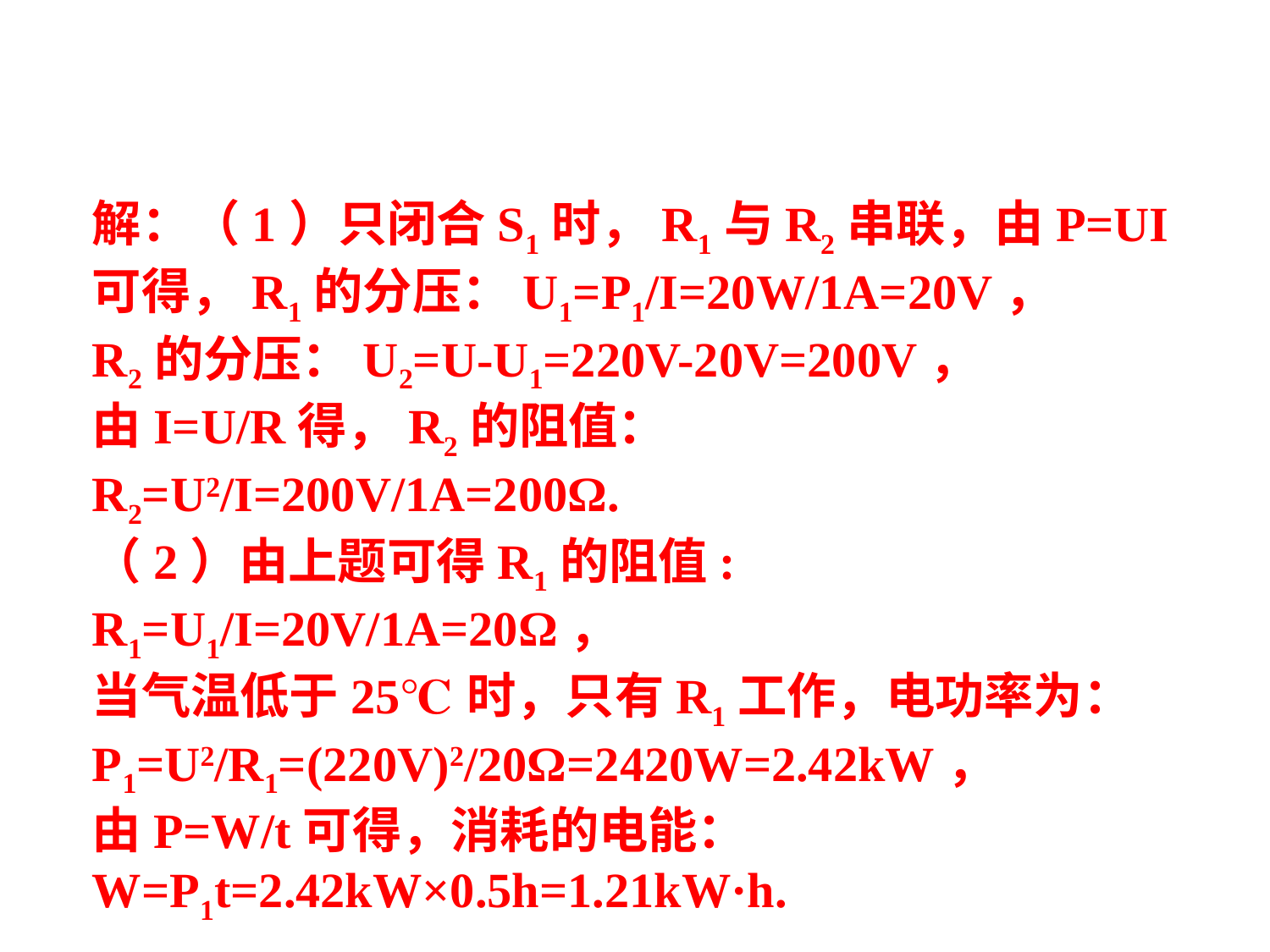

解：（1）只闭合S1时，R1与R2串联，由P=UI可得，R1的分压：U1=P1/I=20W/1A=20V，
R2的分压：U2=U-U1=220V-20V=200V，
由I=U/R得，R2的阻值：
R2=U2/I=200V/1A=200Ω.
（2）由上题可得R1的阻值:
R1=U1/I=20V/1A=20Ω，
当气温低于25℃时，只有R1工作，电功率为：
P1=U2/R1=(220V)2/20Ω=2420W=2.42kW，
由P=W/t可得，消耗的电能：
W=P1t=2.42kW×0.5h=1.21kW·h.